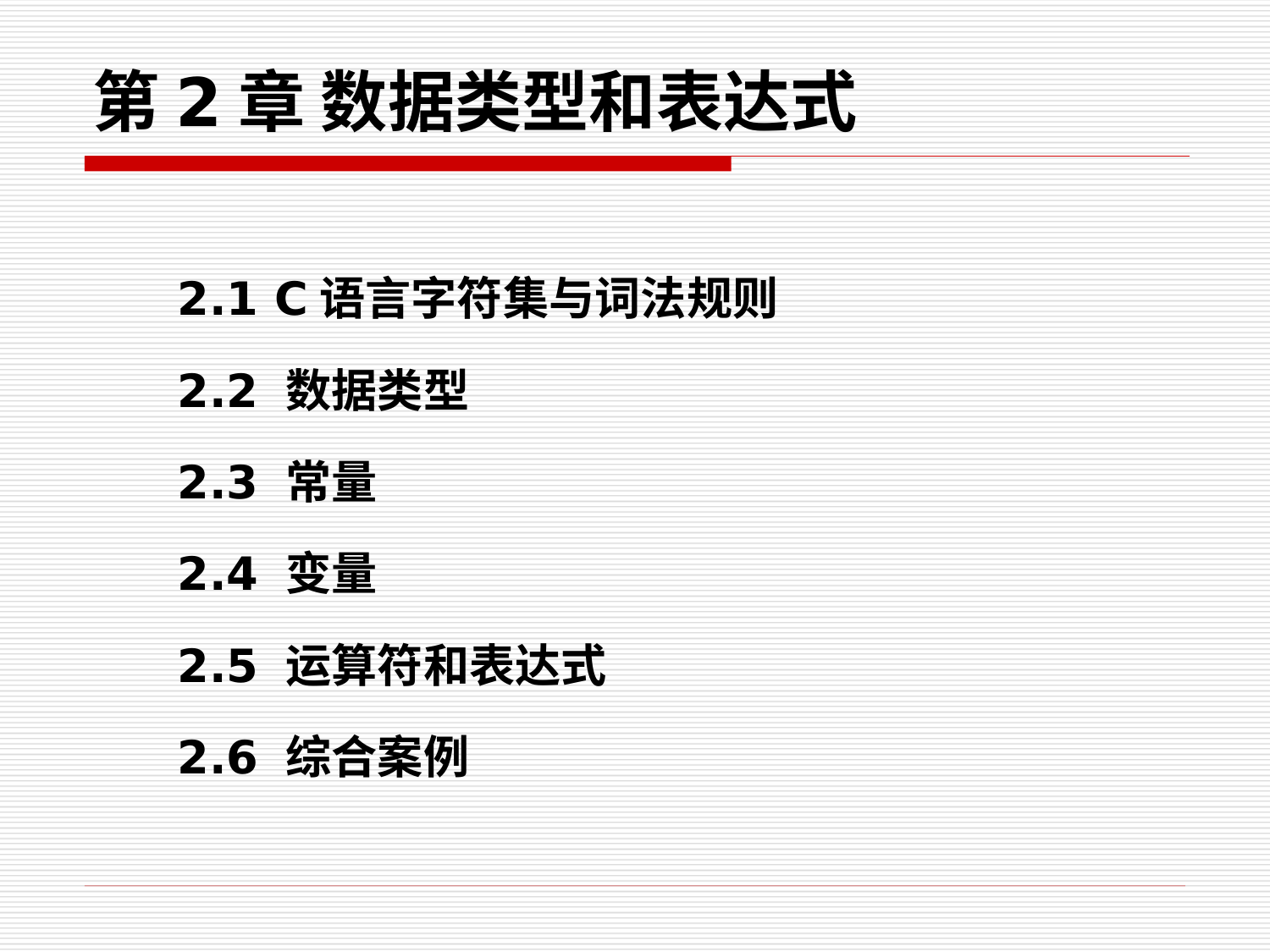

# 第2章 数据类型和表达式
2.1 C语言字符集与词法规则
2.2 数据类型
2.3 常量
2.4 变量
2.5 运算符和表达式
2.6 综合案例